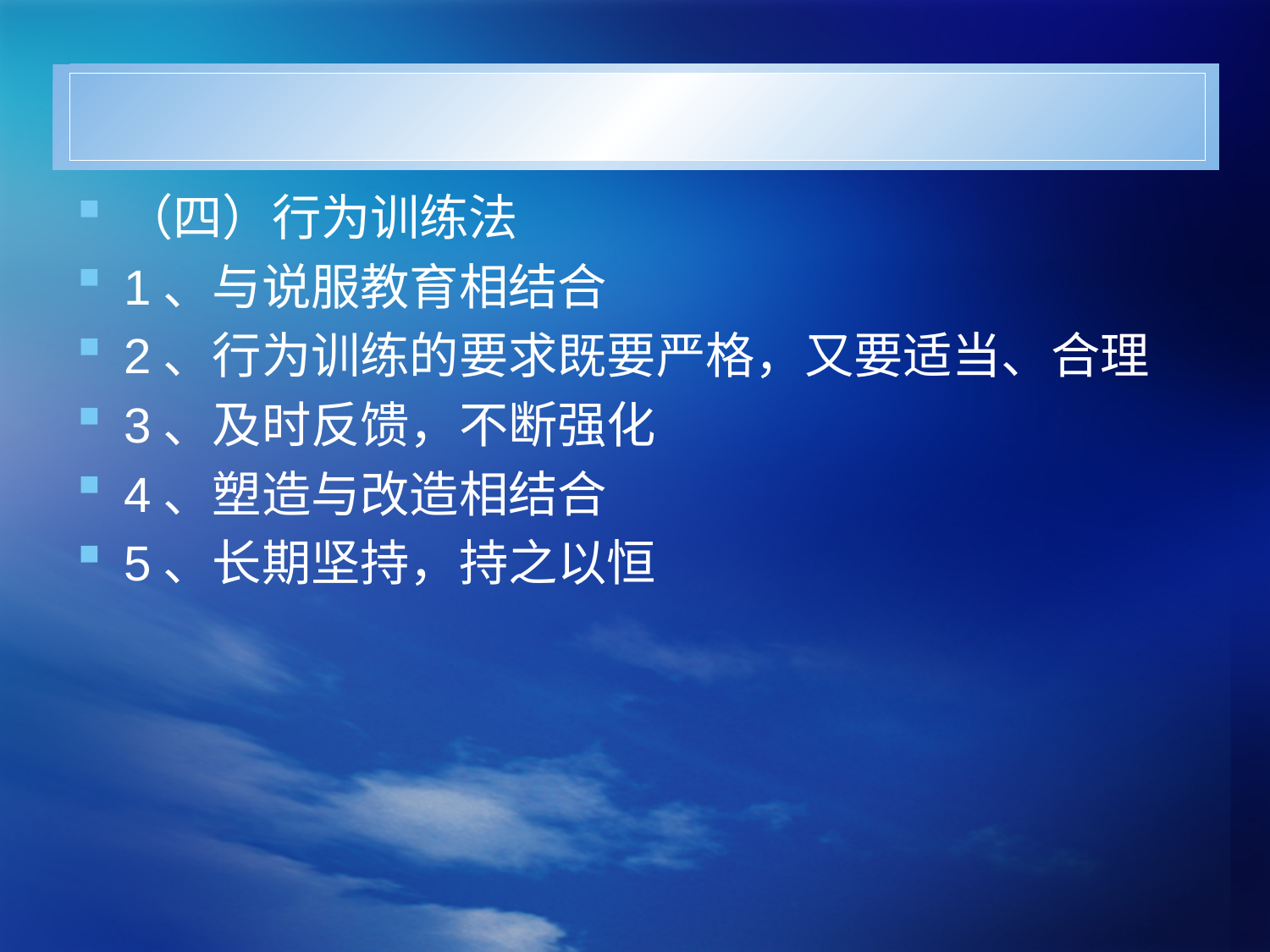

#
（四）行为训练法
1、与说服教育相结合
2、行为训练的要求既要严格，又要适当、合理
3、及时反馈，不断强化
4、塑造与改造相结合
5、长期坚持，持之以恒